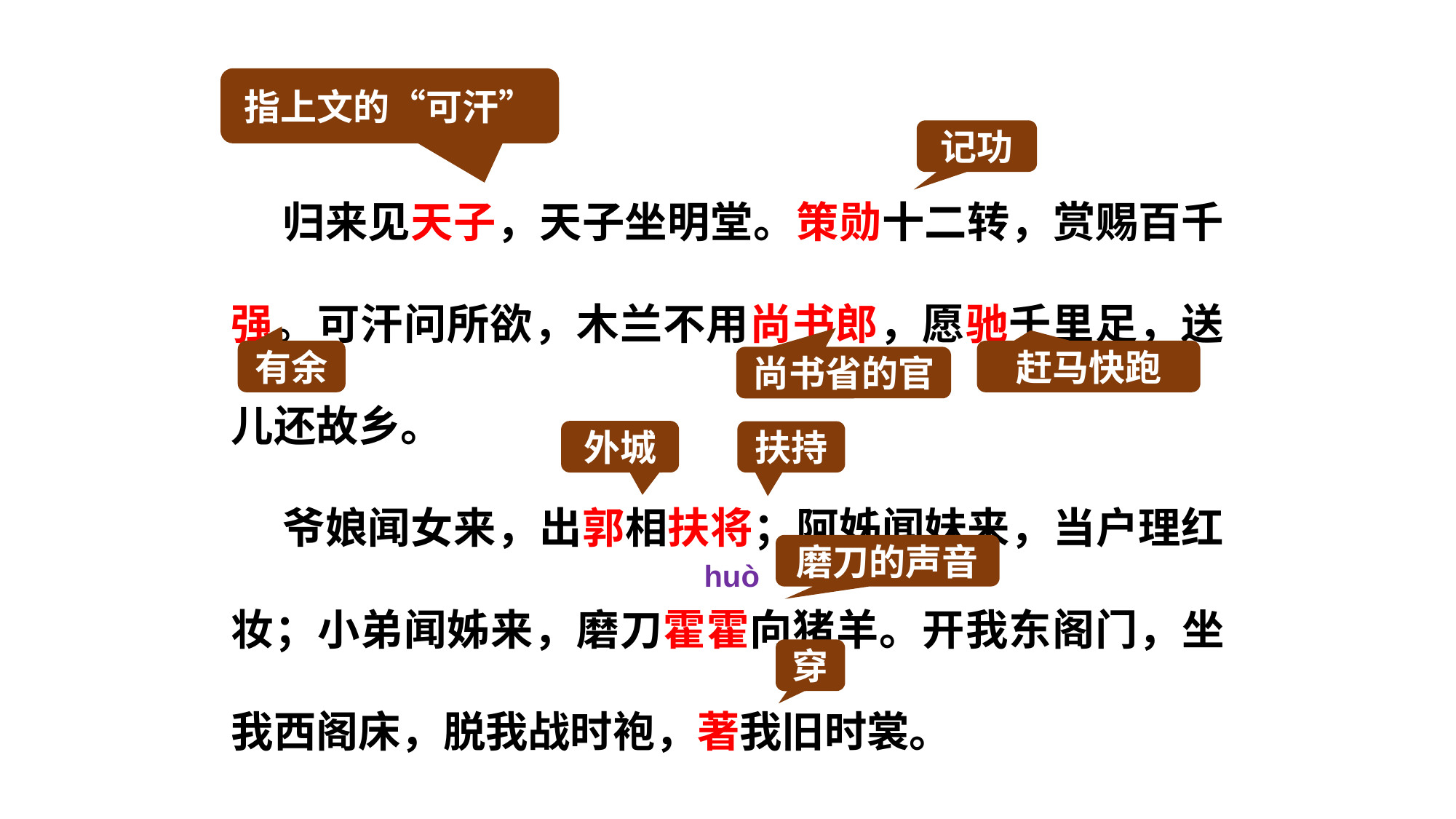

指上文的“可汗”
记功
    归来见天子，天子坐明堂。策勋十二转，赏赐百千强。可汗问所欲，木兰不用尚书郎，愿驰千里足，送儿还故乡。
    爷娘闻女来，出郭相扶将；阿姊闻妹来，当户理红妆；小弟闻姊来，磨刀霍霍向猪羊。开我东阁门，坐我西阁床，脱我战时袍，著我旧时裳。
有余
赶马快跑
尚书省的官
外城
扶持
磨刀的声音
huò
穿